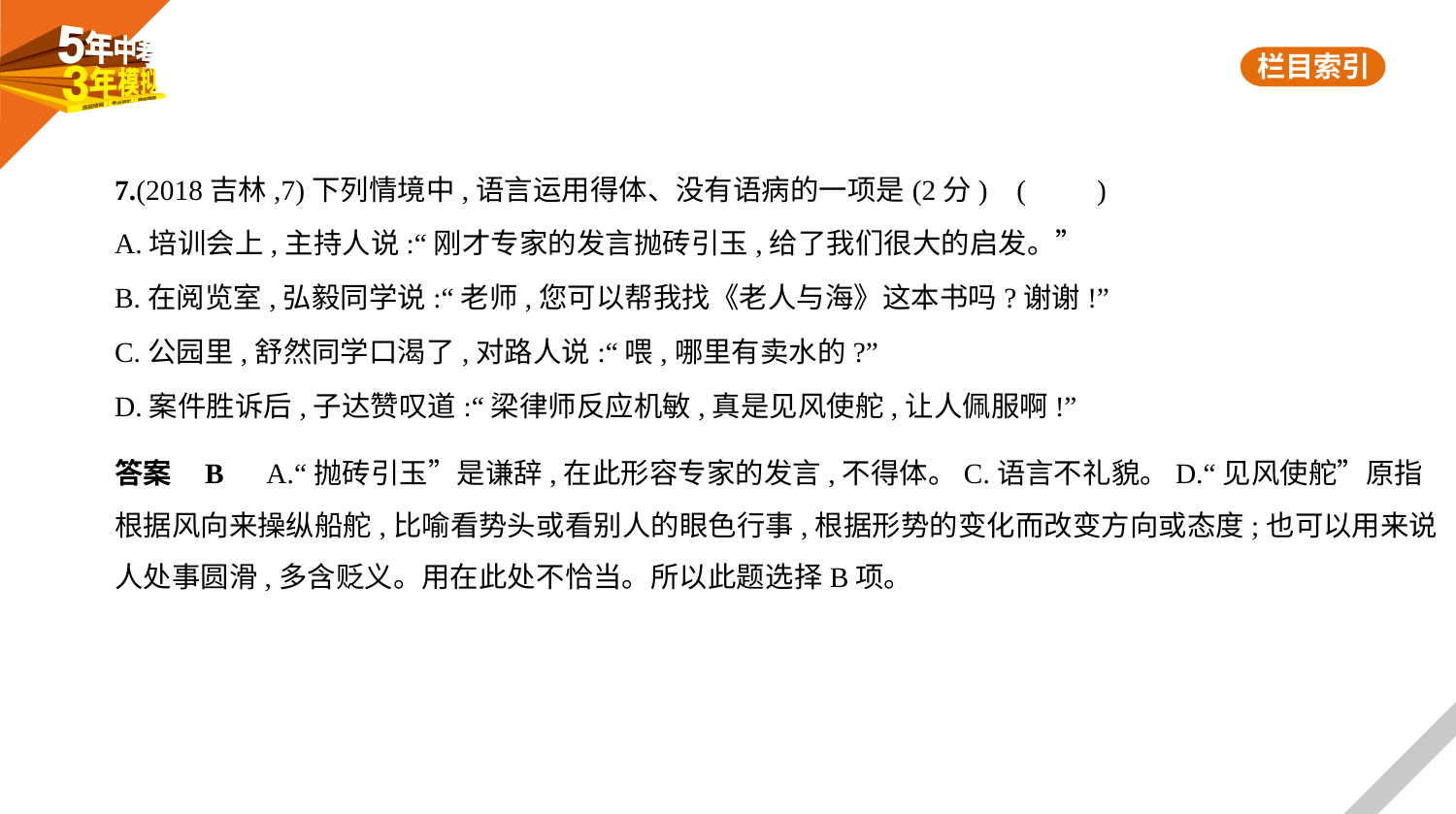

7.(2018吉林,7)下列情境中,语言运用得体、没有语病的一项是(2分) (　　)
A.培训会上,主持人说:“刚才专家的发言抛砖引玉,给了我们很大的启发。”
B.在阅览室,弘毅同学说:“老师,您可以帮我找《老人与海》这本书吗?谢谢!”
C.公园里,舒然同学口渴了,对路人说:“喂,哪里有卖水的?”
D.案件胜诉后,子达赞叹道:“梁律师反应机敏,真是见风使舵,让人佩服啊!”
答案    B　A.“抛砖引玉”是谦辞,在此形容专家的发言,不得体。C.语言不礼貌。D.“见风使舵”原指
根据风向来操纵船舵,比喻看势头或看别人的眼色行事,根据形势的变化而改变方向或态度;也可以用来说
人处事圆滑,多含贬义。用在此处不恰当。所以此题选择B项。